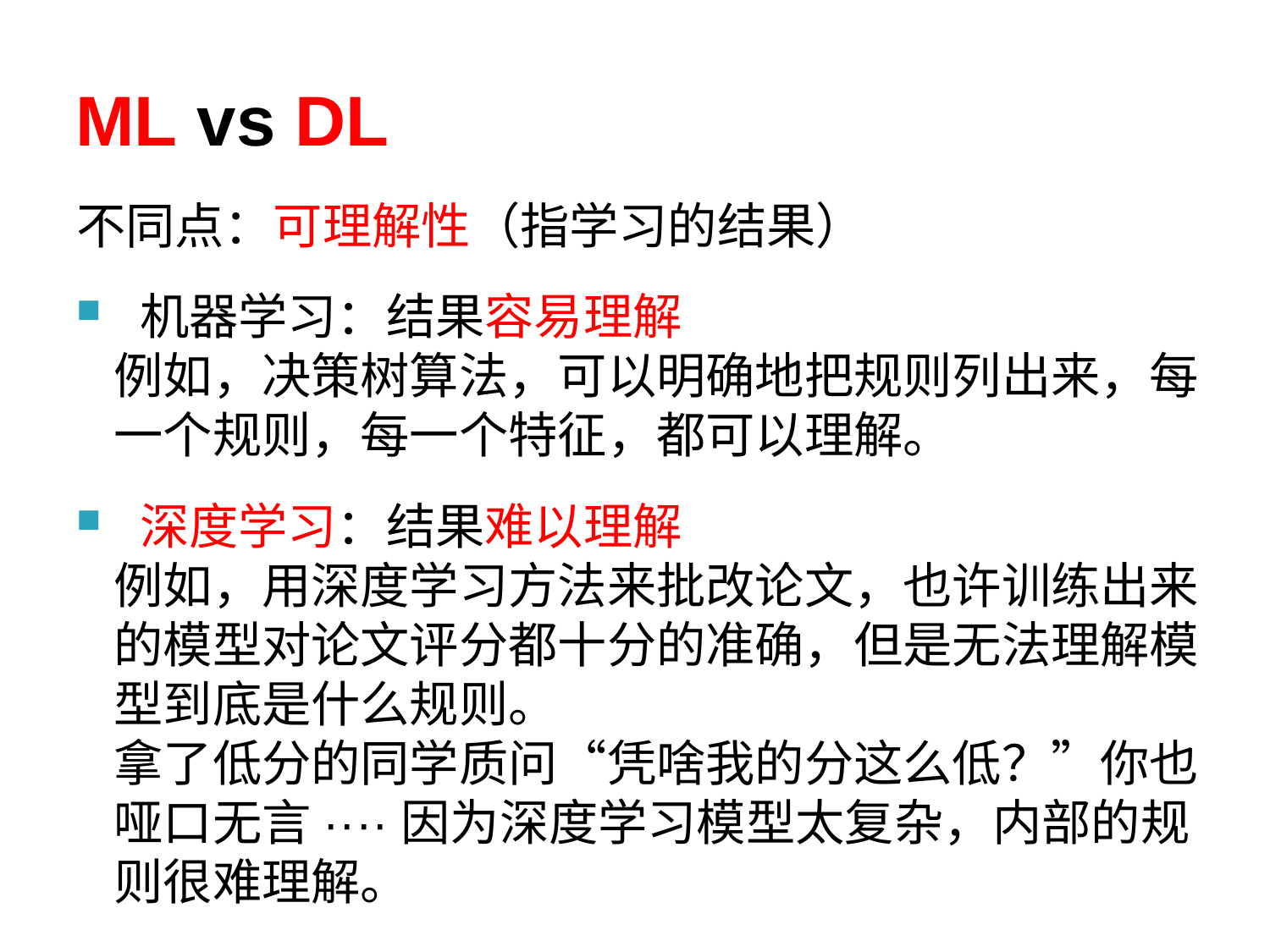

# ML vs DL
不同点：可理解性（指学习的结果）
机器学习：结果容易理解
例如，决策树算法，可以明确地把规则列出来，每一个规则，每一个特征，都可以理解。
深度学习：结果难以理解
例如，用深度学习方法来批改论文，也许训练出来的模型对论文评分都十分的准确，但是无法理解模型到底是什么规则。
拿了低分的同学质问“凭啥我的分这么低？”你也哑口无言····因为深度学习模型太复杂，内部的规则很难理解。